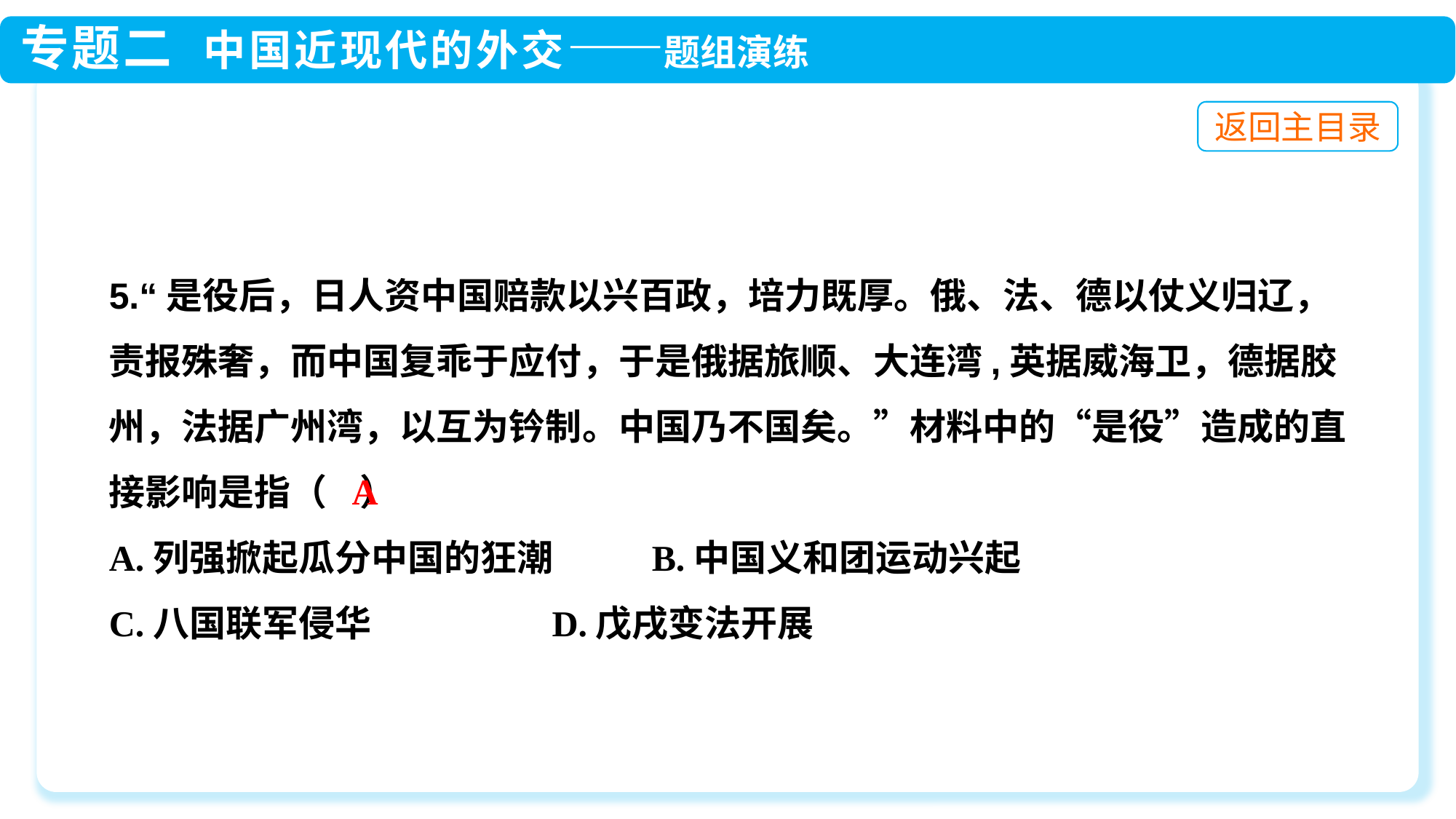

5.“是役后，日人资中国赔款以兴百政，培力既厚。俄、法、德以仗义归辽，责报殊奢，而中国复乖于应付，于是俄据旅顺、大连湾,英据威海卫，德据胶州，法据广州湾，以互为钤制。中国乃不国矣。”材料中的“是役”造成的直接影响是指（    ）
A.列强掀起瓜分中国的狂潮           B.中国义和团运动兴起
C.八国联军侵华                     D.戊戌变法开展
A